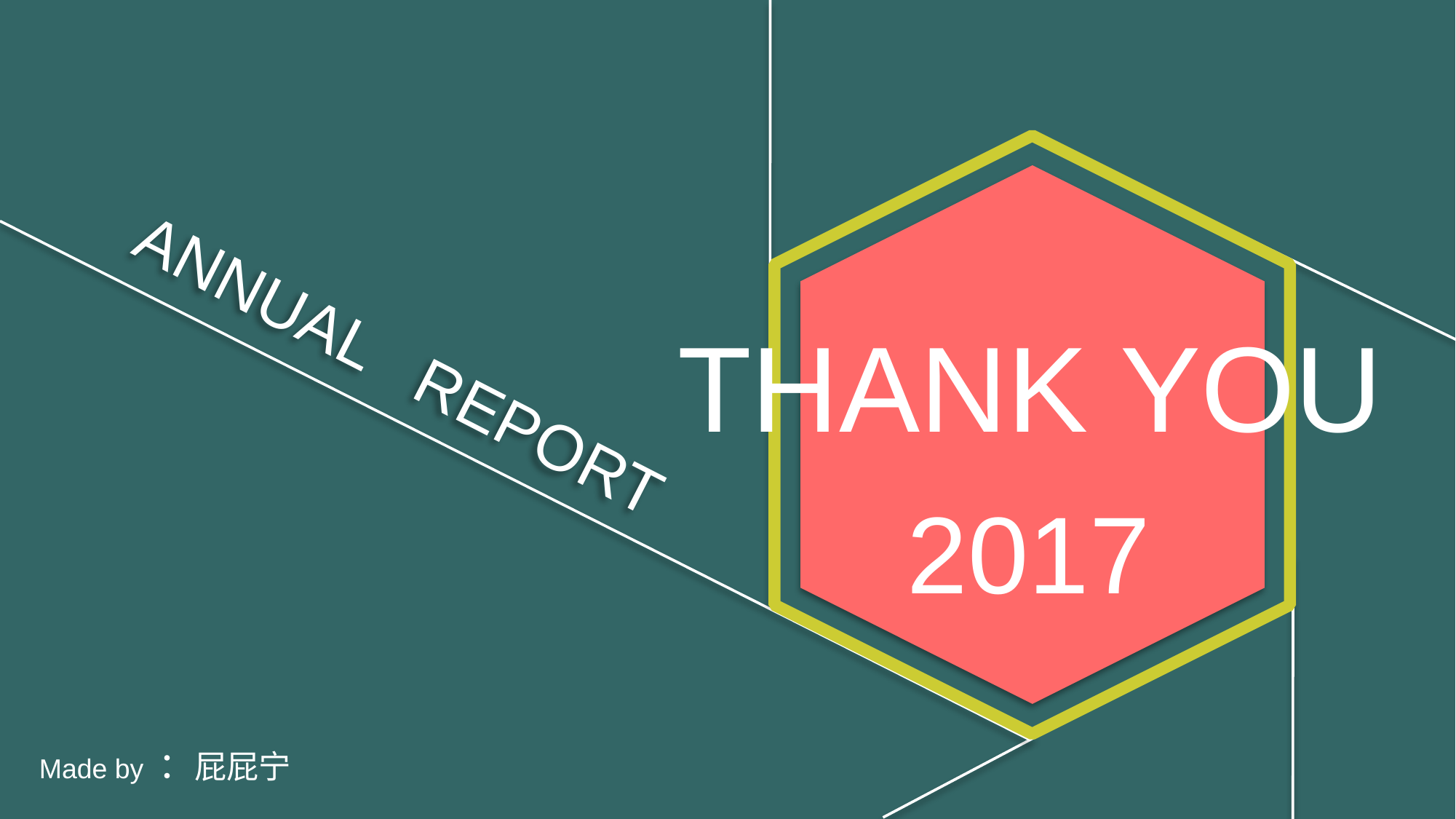

THANK YOU
ANNUAL   REPORT
2017

Made by ：屁屁宁